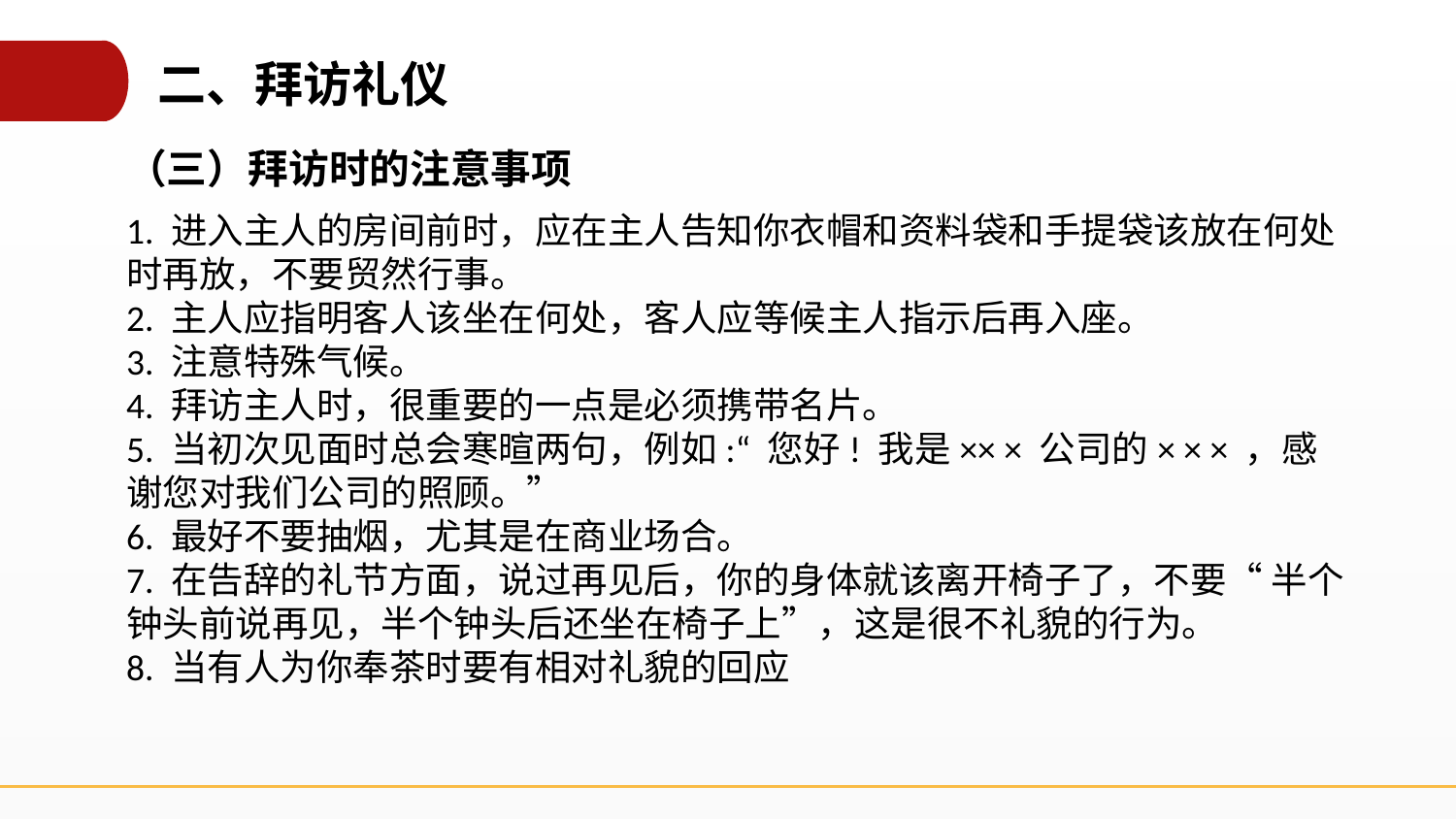

二、拜访礼仪
（三）拜访时的注意事项
1. 进入主人的房间前时，应在主人告知你衣帽和资料袋和手提袋该放在何处时再放，不要贸然行事。
2. 主人应指明客人该坐在何处，客人应等候主人指示后再入座。
3. 注意特殊气候。
4. 拜访主人时，很重要的一点是必须携带名片。
5. 当初次见面时总会寒暄两句，例如:“ 您好! 我是×× × 公司的× × × ，感谢您对我们公司的照顾。”
6. 最好不要抽烟，尤其是在商业场合。
7. 在告辞的礼节方面，说过再见后，你的身体就该离开椅子了，不要“ 半个钟头前说再见，半个钟头后还坐在椅子上”，这是很不礼貌的行为。
8. 当有人为你奉茶时要有相对礼貌的回应